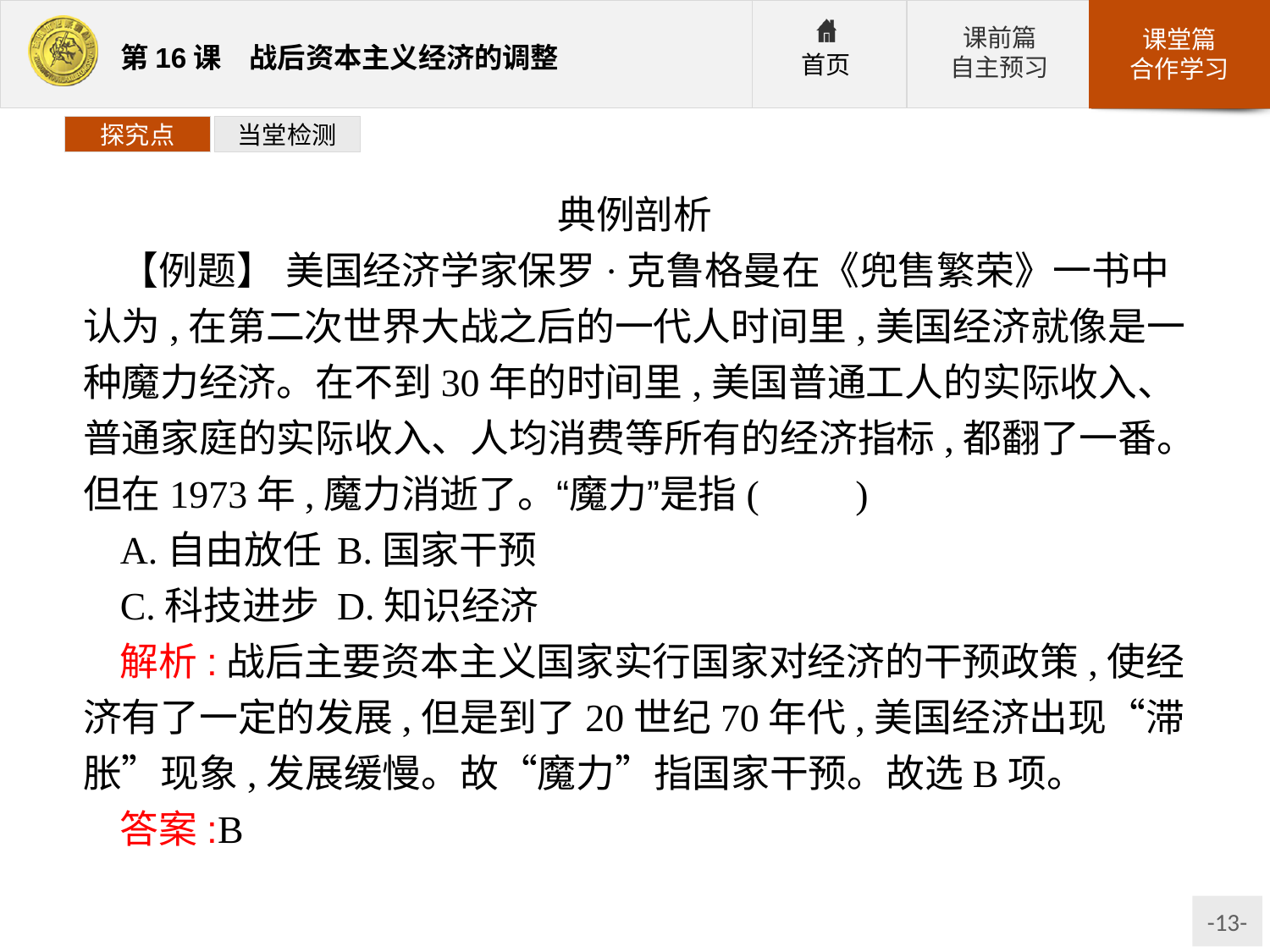

探究点
当堂检测
典例剖析
【例题】 美国经济学家保罗·克鲁格曼在《兜售繁荣》一书中认为,在第二次世界大战之后的一代人时间里,美国经济就像是一种魔力经济。在不到30年的时间里,美国普通工人的实际收入、普通家庭的实际收入、人均消费等所有的经济指标,都翻了一番。但在1973年,魔力消逝了。“魔力”是指(　　)
A.自由放任	B.国家干预
C.科技进步	D.知识经济
解析:战后主要资本主义国家实行国家对经济的干预政策,使经济有了一定的发展,但是到了20世纪70年代,美国经济出现“滞胀”现象,发展缓慢。故“魔力”指国家干预。故选B项。
答案:B